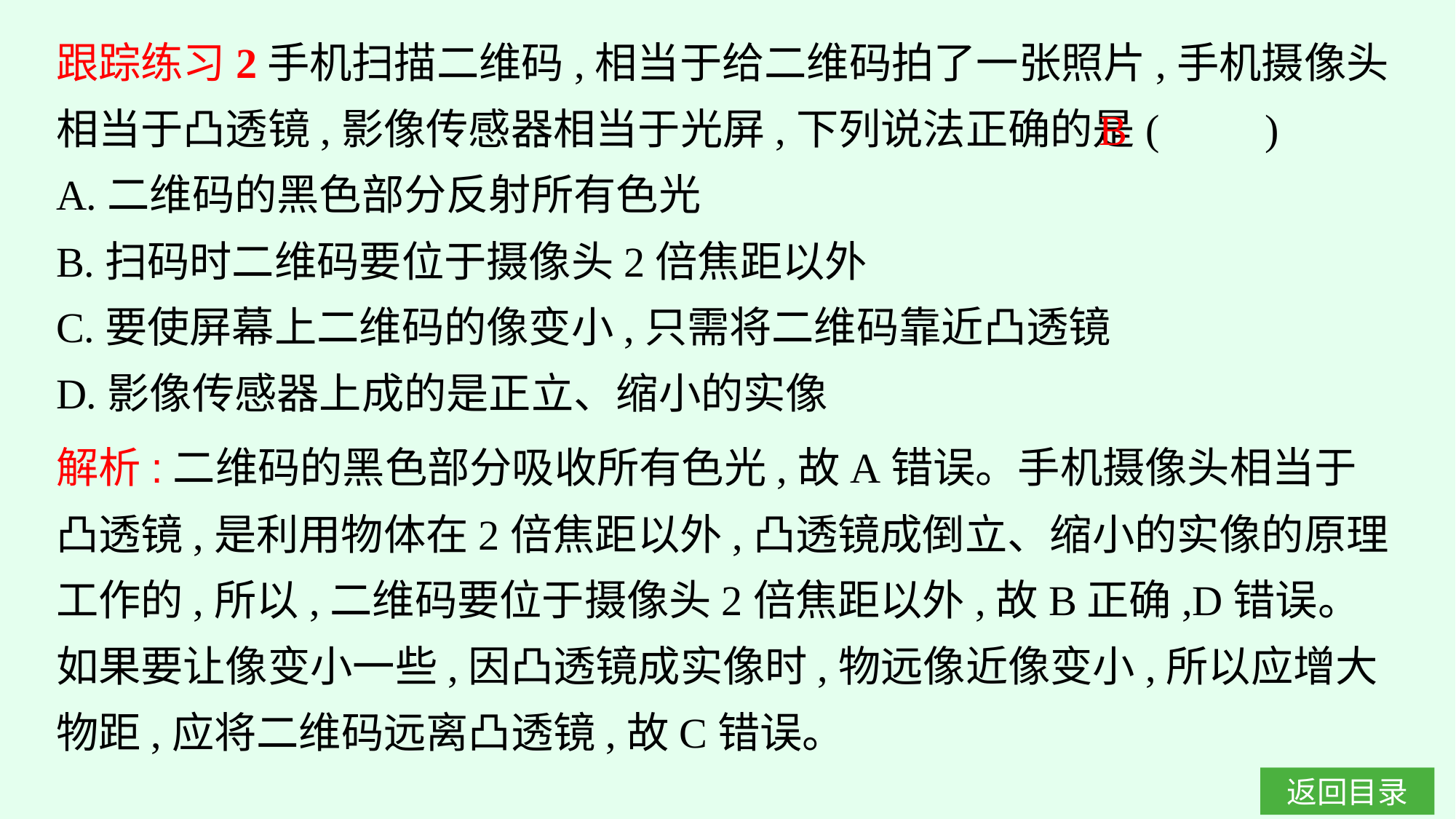

跟踪练习2手机扫描二维码,相当于给二维码拍了一张照片,手机摄像头相当于凸透镜,影像传感器相当于光屏,下列说法正确的是(　　)
A.二维码的黑色部分反射所有色光
B.扫码时二维码要位于摄像头2倍焦距以外
C.要使屏幕上二维码的像变小,只需将二维码靠近凸透镜
D.影像传感器上成的是正立、缩小的实像
B
解析:二维码的黑色部分吸收所有色光,故A错误。手机摄像头相当于凸透镜,是利用物体在2倍焦距以外,凸透镜成倒立、缩小的实像的原理工作的,所以,二维码要位于摄像头2倍焦距以外,故B正确,D错误。如果要让像变小一些,因凸透镜成实像时,物远像近像变小,所以应增大物距,应将二维码远离凸透镜,故C错误。